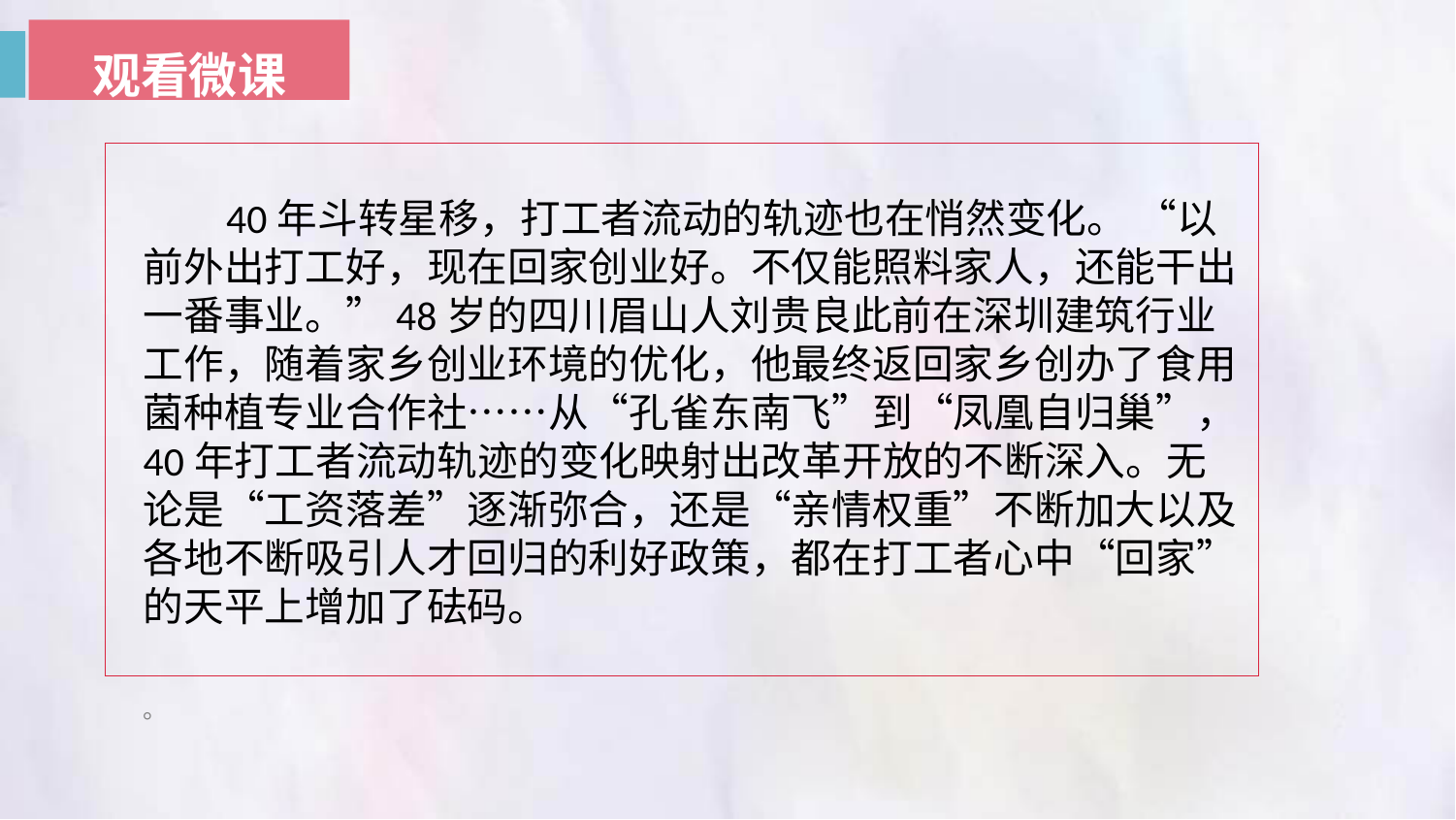

观看微课

         40年斗转星移，打工者流动的轨迹也在悄然变化。 “以前外出打工好，现在回家创业好。不仅能照料家人，还能干出一番事业。”48岁的四川眉山人刘贵良此前在深圳建筑行业工作，随着家乡创业环境的优化，他最终返回家乡创办了食用菌种植专业合作社……从“孔雀东南飞”到“凤凰自归巢”，40年打工者流动轨迹的变化映射出改革开放的不断深入。无论是“工资落差”逐渐弥合，还是“亲情权重”不断加大以及各地不断吸引人才回归的利好政策，都在打工者心中“回家”的天平上增加了砝码。

。